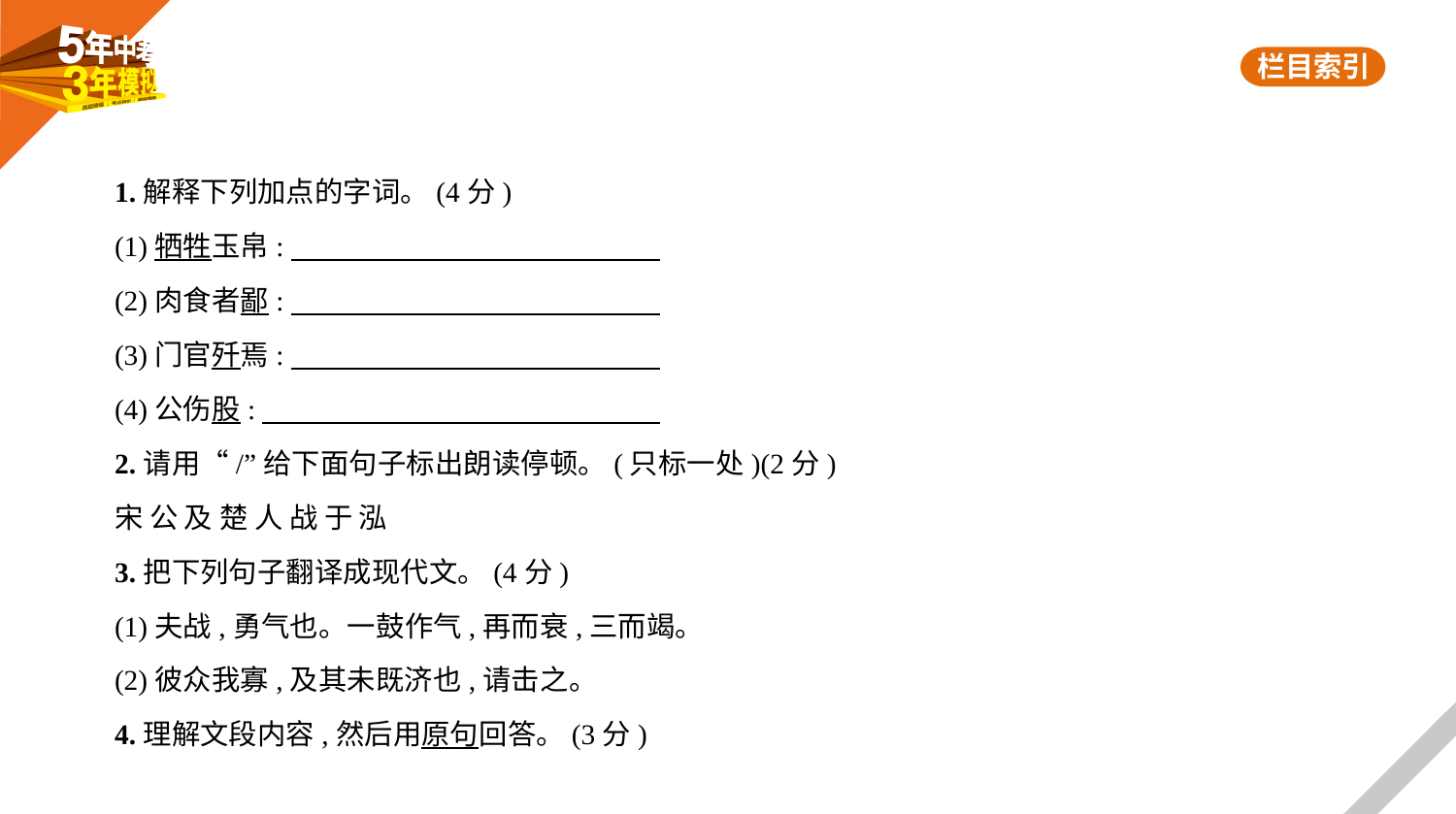

1.解释下列加点的字词。(4分)
(1)牺牲玉帛:
(2)肉食者鄙:
(3)门官歼焉:
(4)公伤股:
2.请用“/”给下面句子标出朗读停顿。(只标一处)(2分)
宋 公 及 楚 人 战 于 泓
3.把下列句子翻译成现代文。(4分)
(1)夫战,勇气也。一鼓作气,再而衰,三而竭。
(2)彼众我寡,及其未既济也,请击之。
4.理解文段内容,然后用原句回答。(3分)